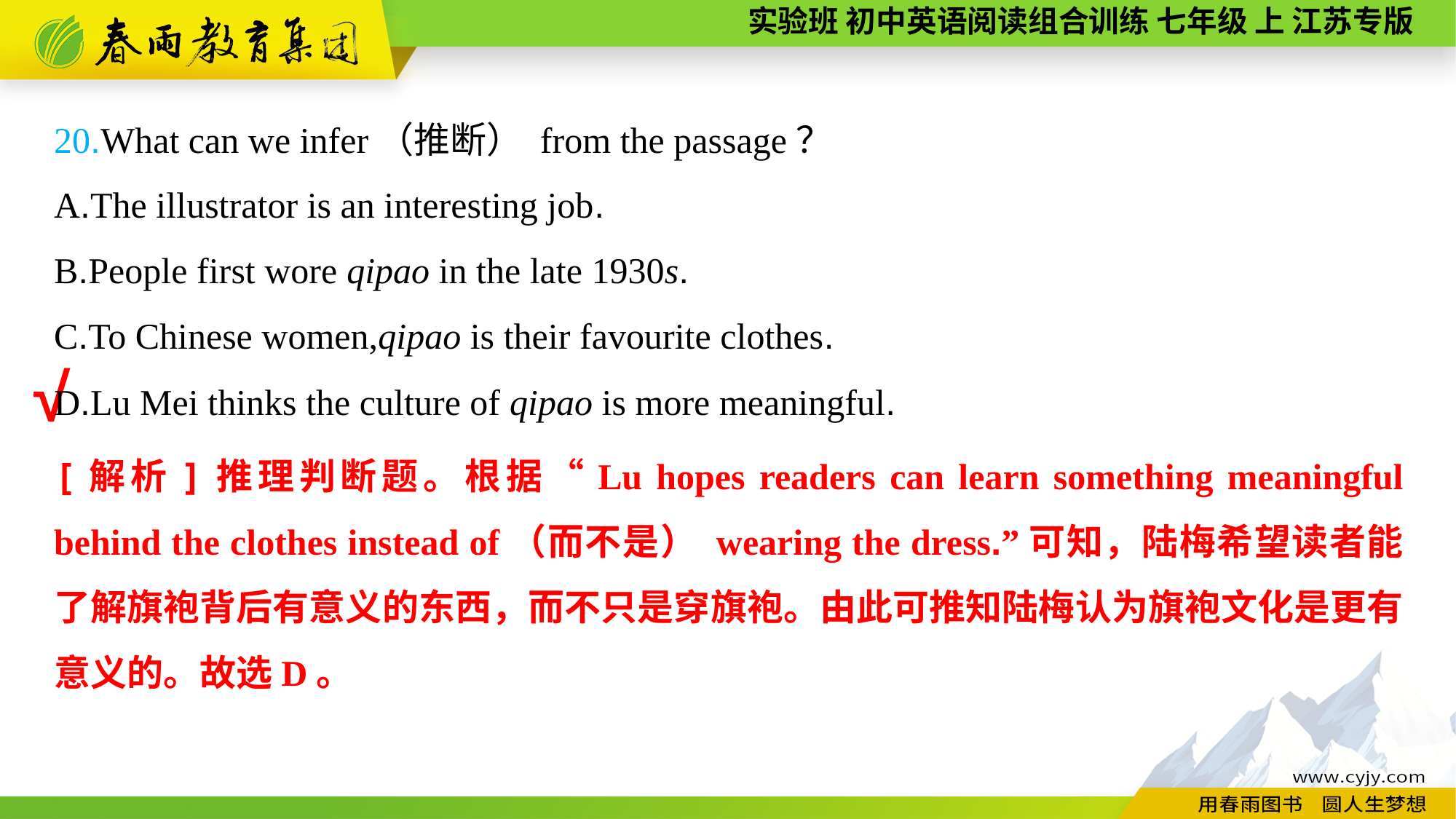

20.What can we infer（推断） from the passage？
A.The illustrator is an interesting job.
B.People first wore qipao in the late 1930s.
C.To Chinese women,qipao is their favourite clothes.
D.Lu Mei thinks the culture of qipao is more meaningful.
√
[解析]推理判断题。根据“Lu hopes readers can learn something meaningful behind the clothes instead of（而不是） wearing the dress.”可知，陆梅希望读者能了解旗袍背后有意义的东西，而不只是穿旗袍。由此可推知陆梅认为旗袍文化是更有意义的。故选D。